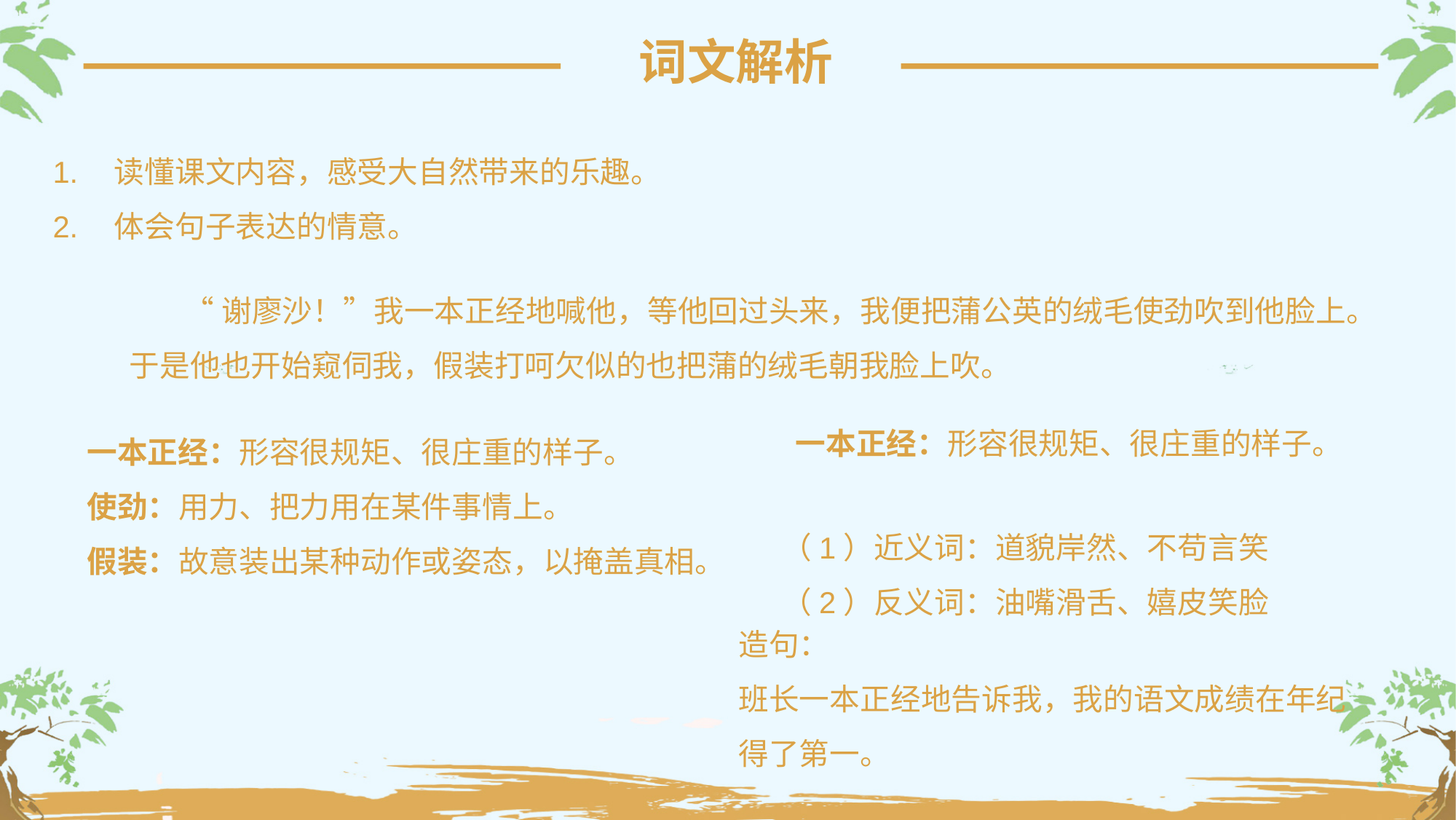

词文解析

读懂课文内容，感受大自然带来的乐趣。
体会句子表达的情意。
“谢廖沙！”我一本正经地喊他，等他回过头来，我便把蒲公英的绒毛使劲吹到他脸上。于是他也开始窥伺我，假装打呵欠似的也把蒲的绒毛朝我脸上吹。
一本正经：形容很规矩、很庄重的样子。
（1）近义词：道貌岸然、不苟言笑
（2）反义词：油嘴滑舌、嬉皮笑脸
造句：
班长一本正经地告诉我，我的语文成绩在年纪得了第一。
一本正经：形容很规矩、很庄重的样子。
使劲：用力、把力用在某件事情上。
假装：故意装出某种动作或姿态，以掩盖真相。